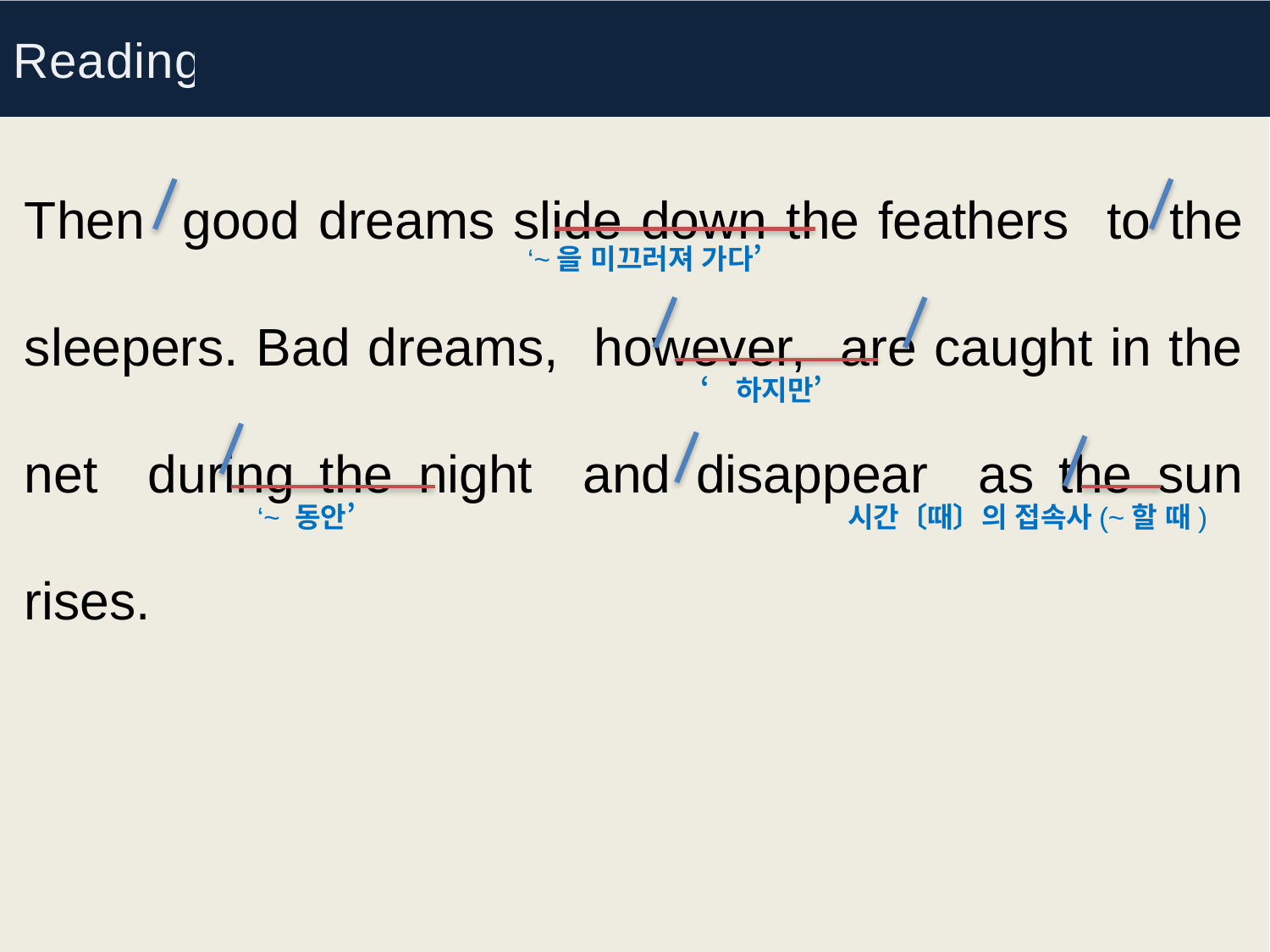

Reading
Then  good dreams slide down the feathers  to the sleepers. Bad dreams,  however,  are caught in the net  during the night  and disappear  as the sun rises.
‘~을 미끄러져 가다’
‘하지만’
‘~ 동안’
시간〔때〕의 접속사(~할 때)